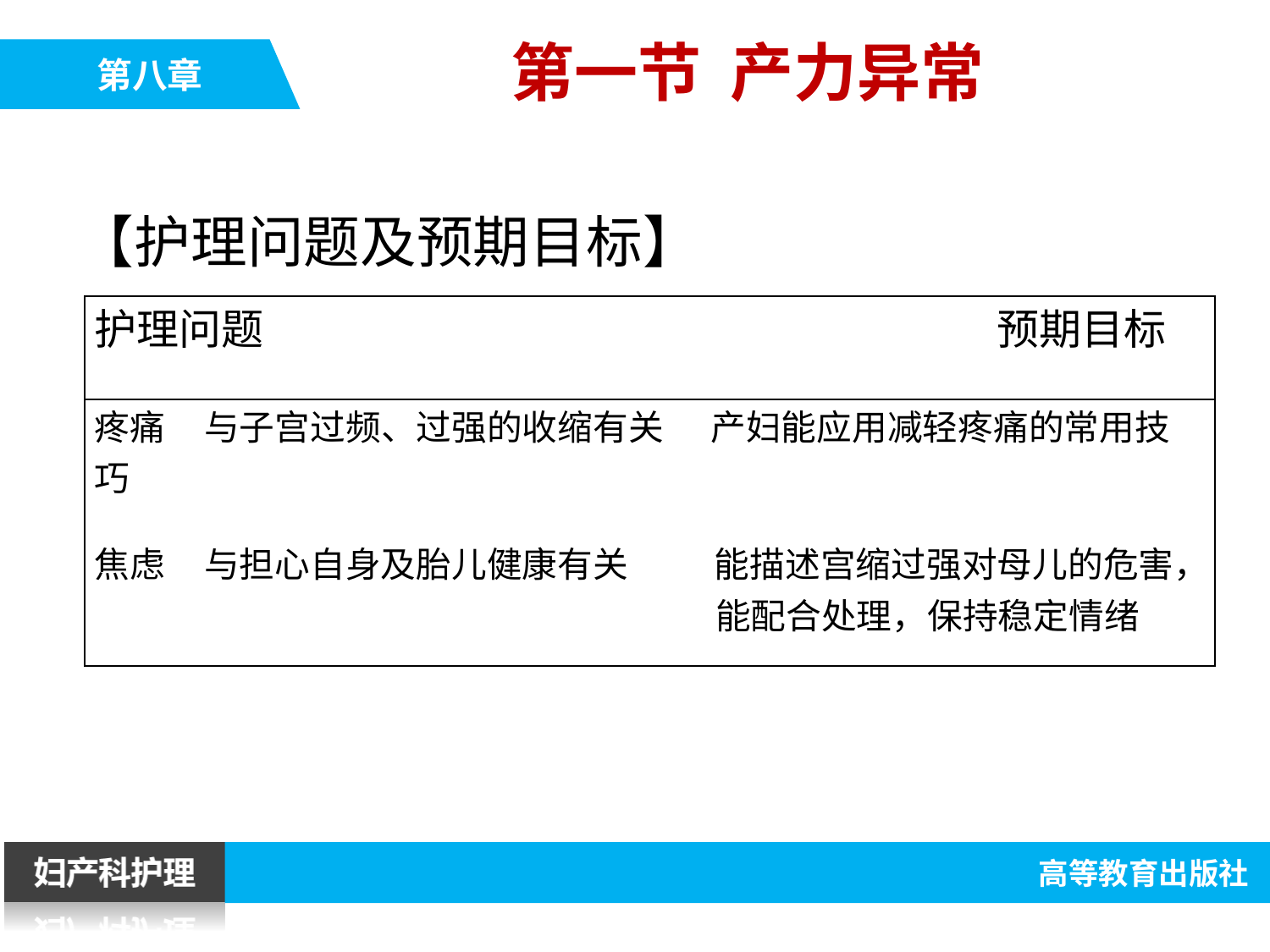

第一节  产力异常

【护理问题及预期目标】

| 护理问题 预期目标 |
| --- |
| 疼痛 与子宫过频、过强的收缩有关 产妇能应用减轻疼痛的常用技巧 焦虑 与担心自身及胎儿健康有关 能描述宫缩过强对母儿的危害， 能配合处理，保持稳定情绪 |